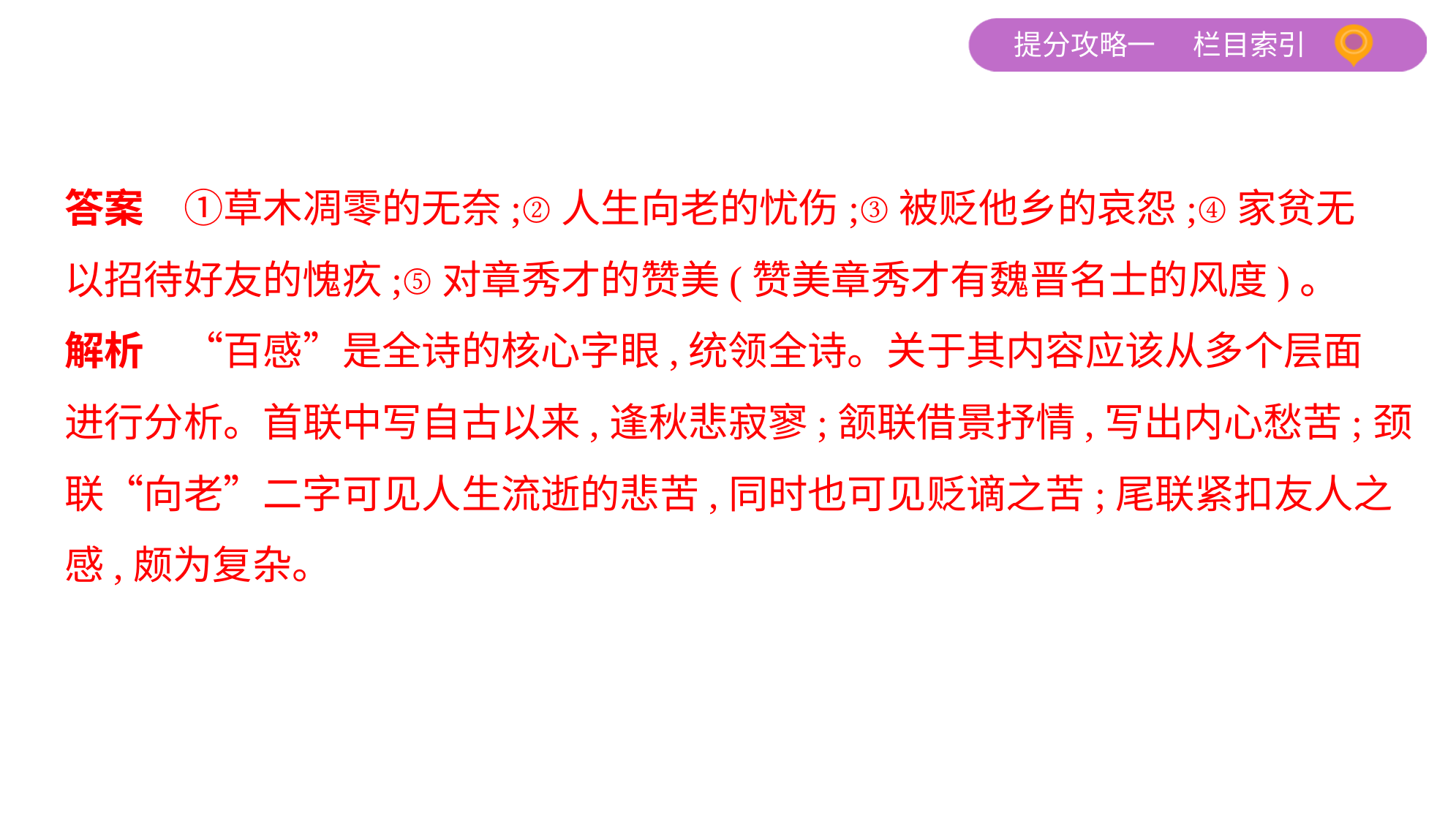

答案　①草木凋零的无奈;②人生向老的忧伤;③被贬他乡的哀怨;④家贫无
以招待好友的愧疚;⑤对章秀才的赞美(赞美章秀才有魏晋名士的风度)。
解析　“百感”是全诗的核心字眼,统领全诗。关于其内容应该从多个层面
进行分析。首联中写自古以来,逢秋悲寂寥;颔联借景抒情,写出内心愁苦;颈
联“向老”二字可见人生流逝的悲苦,同时也可见贬谪之苦;尾联紧扣友人之
感,颇为复杂。